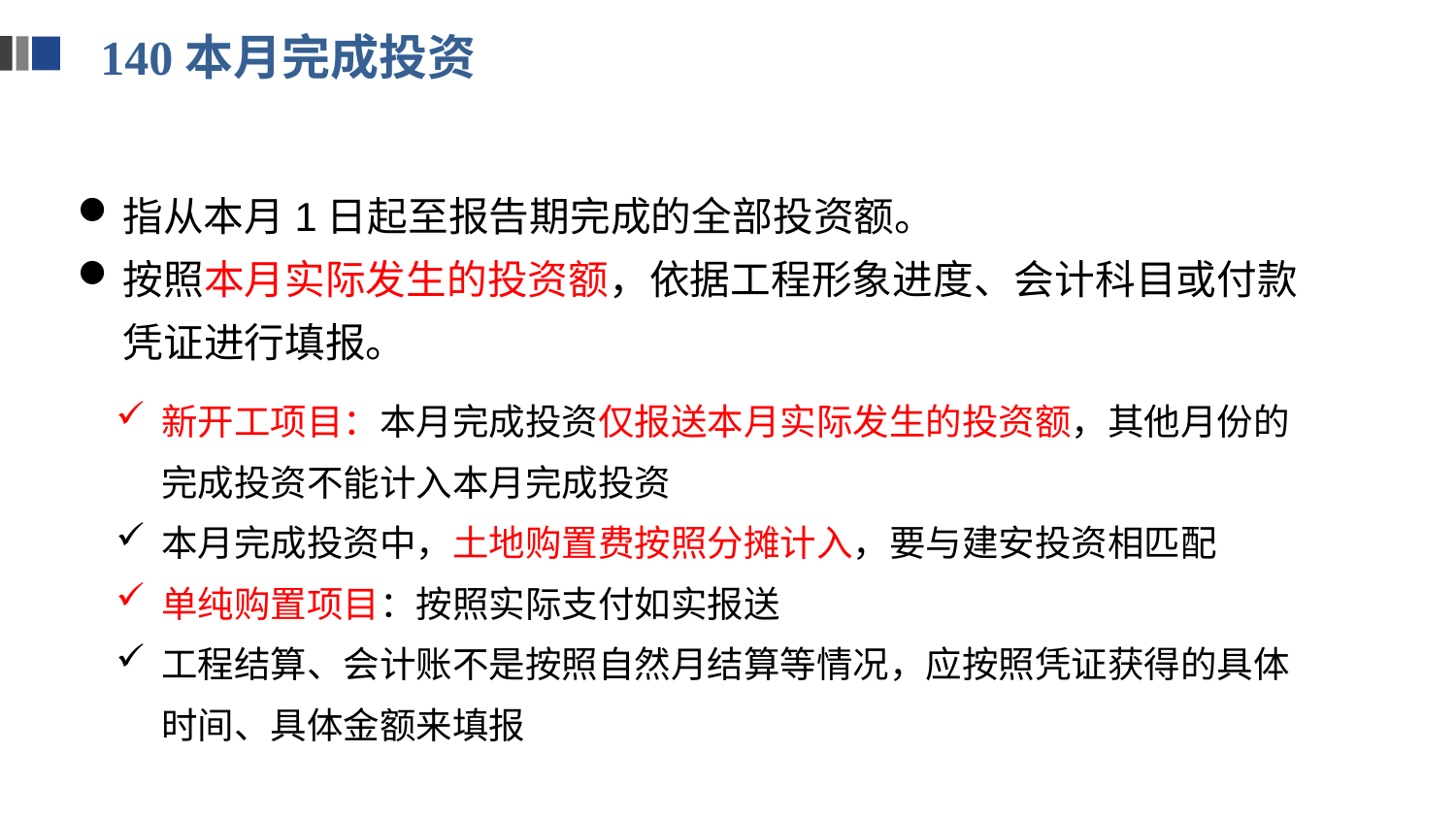

140本月完成投资

指从本月1日起至报告期完成的全部投资额。
按照本月实际发生的投资额，依据工程形象进度、会计科目或付款凭证进行填报。
新开工项目：本月完成投资仅报送本月实际发生的投资额，其他月份的完成投资不能计入本月完成投资
本月完成投资中，土地购置费按照分摊计入，要与建安投资相匹配
单纯购置项目：按照实际支付如实报送
工程结算、会计账不是按照自然月结算等情况，应按照凭证获得的具体时间、具体金额来填报
注意